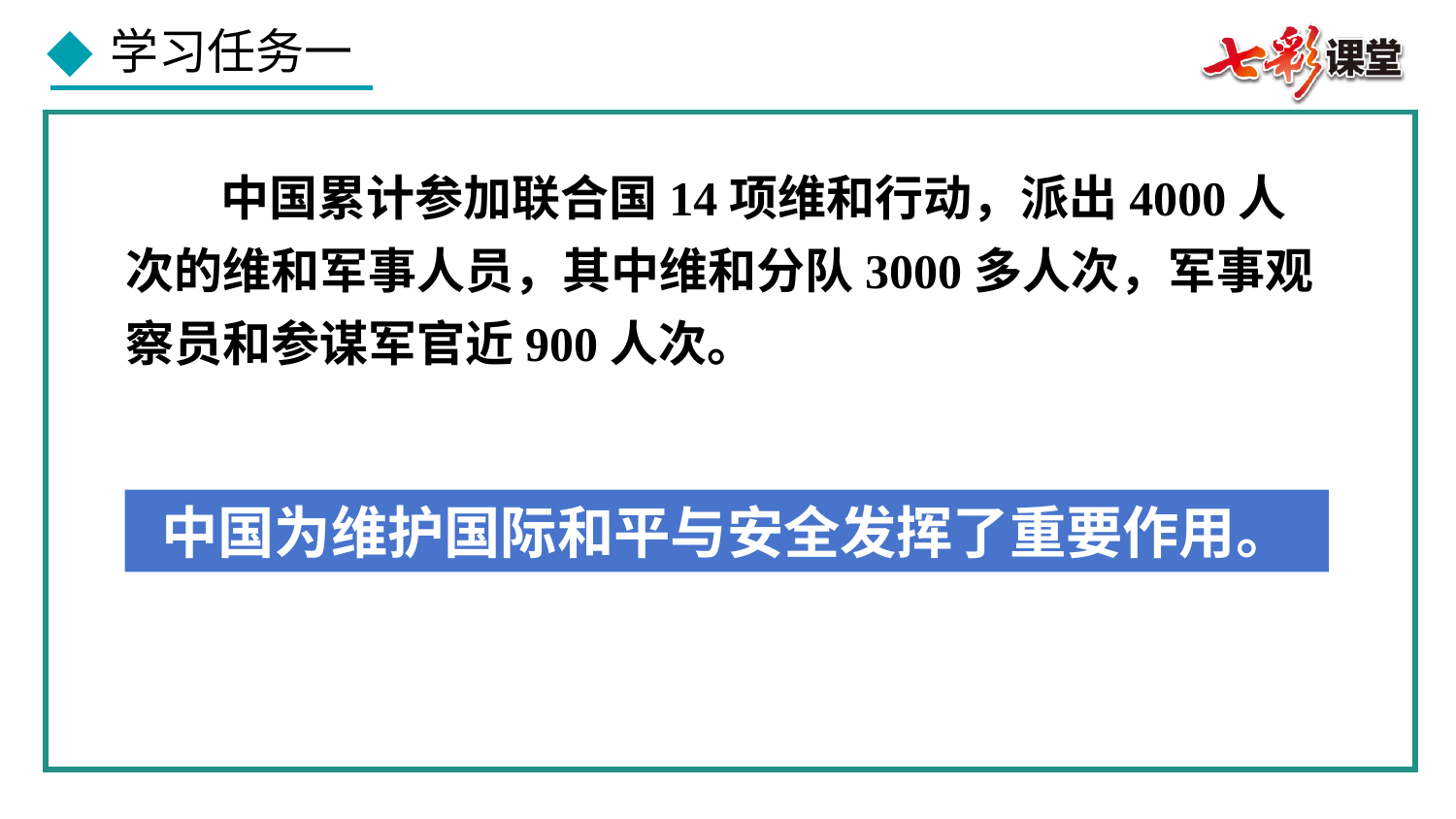

中国累计参加联合国14项维和行动，派出4000人次的维和军事人员，其中维和分队3000多人次，军事观察员和参谋军官近900人次。
中国为维护国际和平与安全发挥了重要作用。